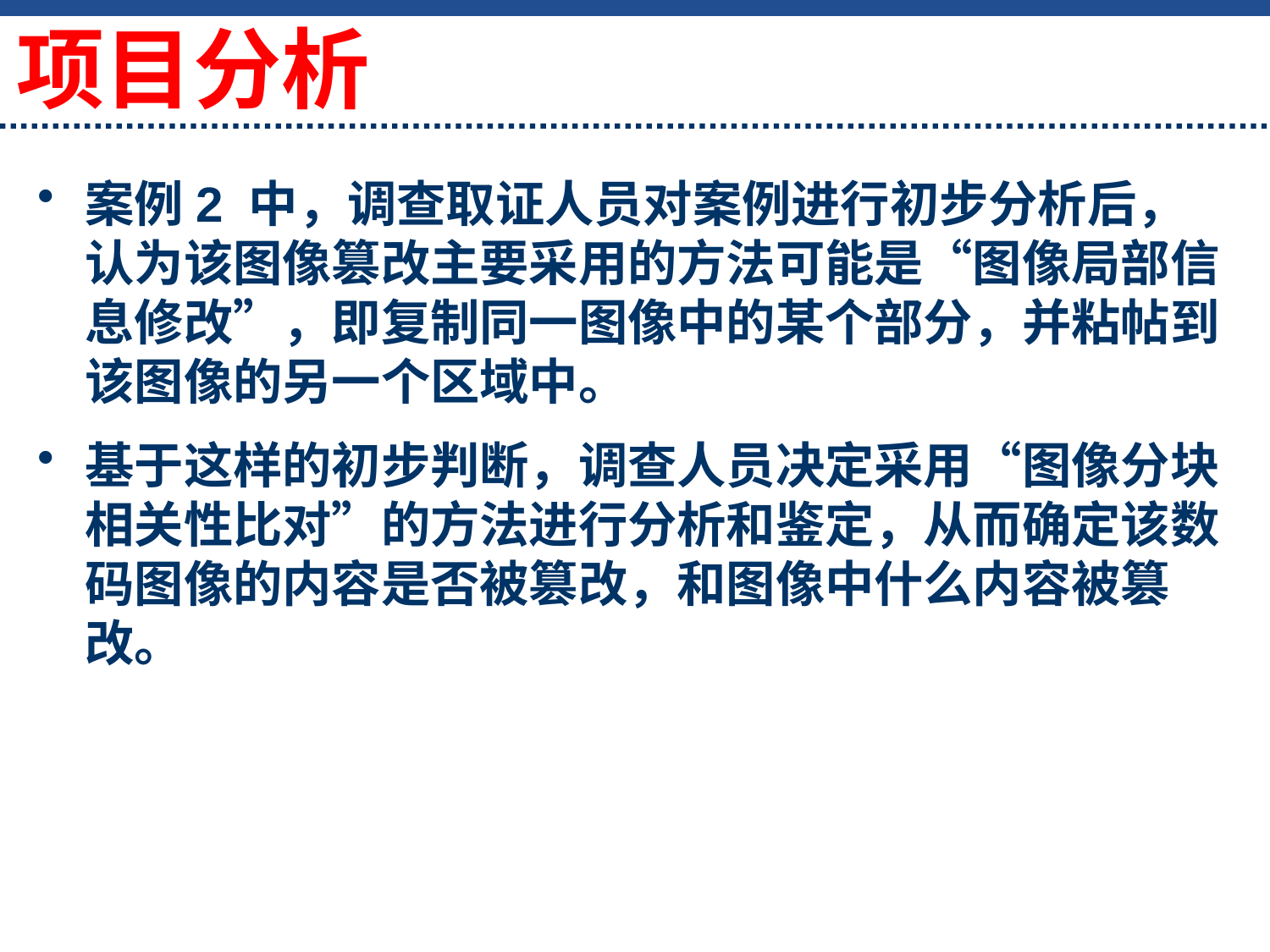

项目分析
案例2 中，调查取证人员对案例进行初步分析后，认为该图像篡改主要采用的方法可能是“图像局部信息修改”，即复制同一图像中的某个部分，并粘帖到该图像的另一个区域中。
基于这样的初步判断，调查人员决定采用“图像分块相关性比对”的方法进行分析和鉴定，从而确定该数码图像的内容是否被篡改，和图像中什么内容被篡改。